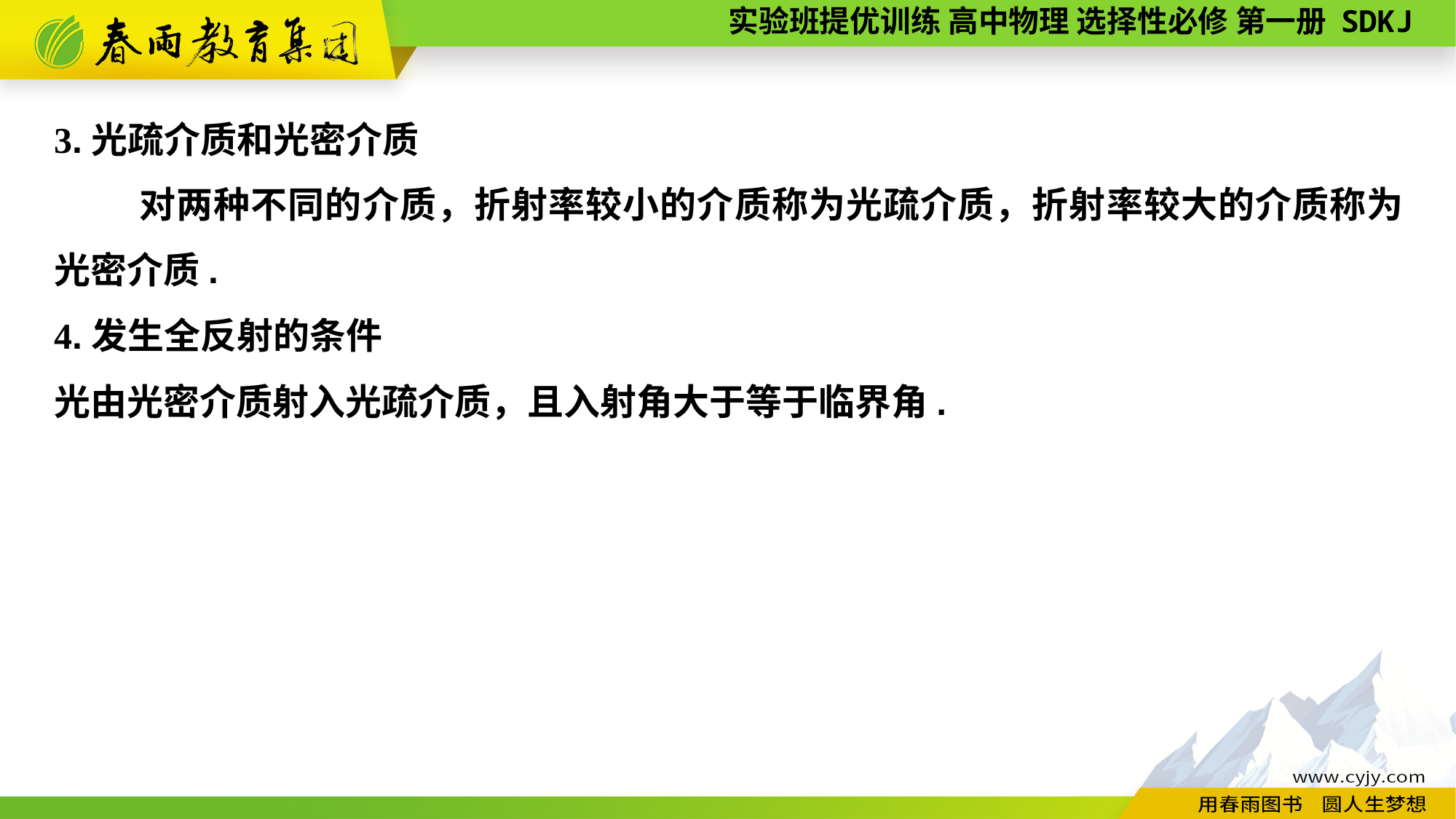

3.光疏介质和光密介质
对两种不同的介质，折射率较小的介质称为光疏介质，折射率较大的介质称为光密介质.
4.发生全反射的条件
光由光密介质射入光疏介质，且入射角大于等于临界角.